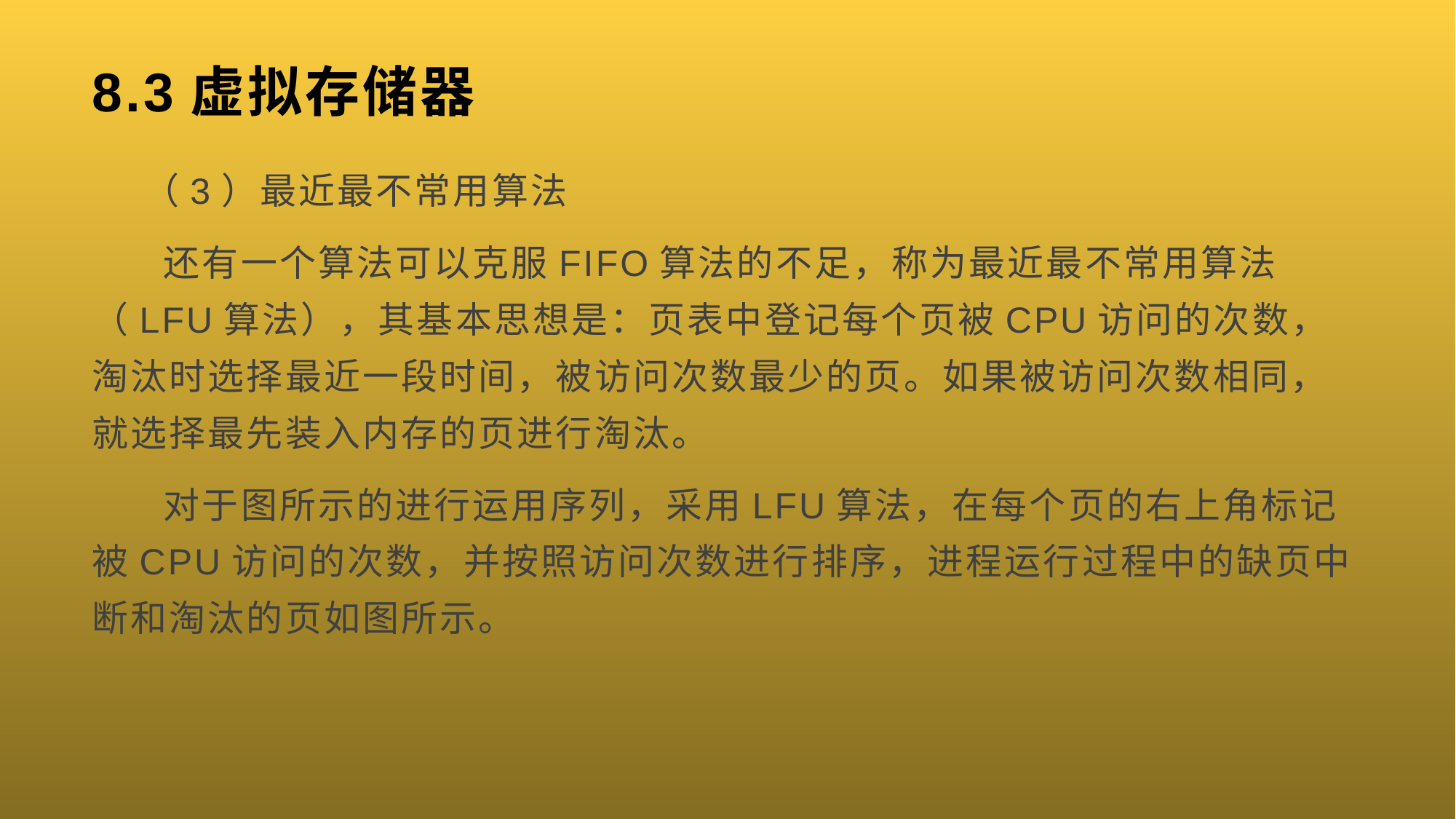

# 8.3虚拟存储器
    （3）最近最不常用算法
      还有一个算法可以克服FIFO算法的不足，称为最近最不常用算法（LFU算法），其基本思想是：页表中登记每个页被CPU访问的次数，淘汰时选择最近一段时间，被访问次数最少的页。如果被访问次数相同，就选择最先装入内存的页进行淘汰。
      对于图所示的进行运用序列，采用LFU算法，在每个页的右上角标记被CPU访问的次数，并按照访问次数进行排序，进程运行过程中的缺页中断和淘汰的页如图所示。